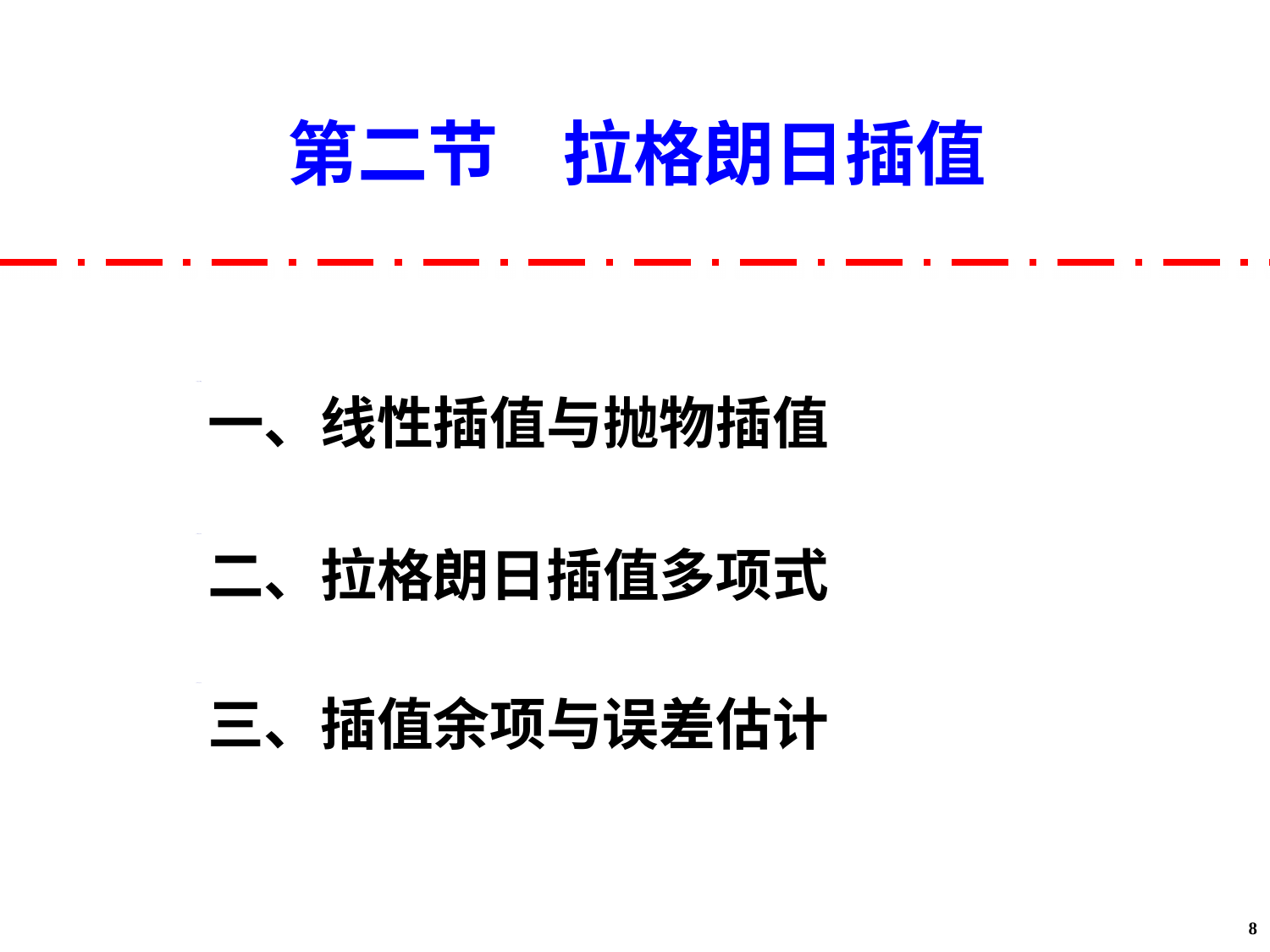

第二节    拉格朗日插值
一、线性插值与抛物插值
二、拉格朗日插值多项式
三、插值余项与误差估计
8